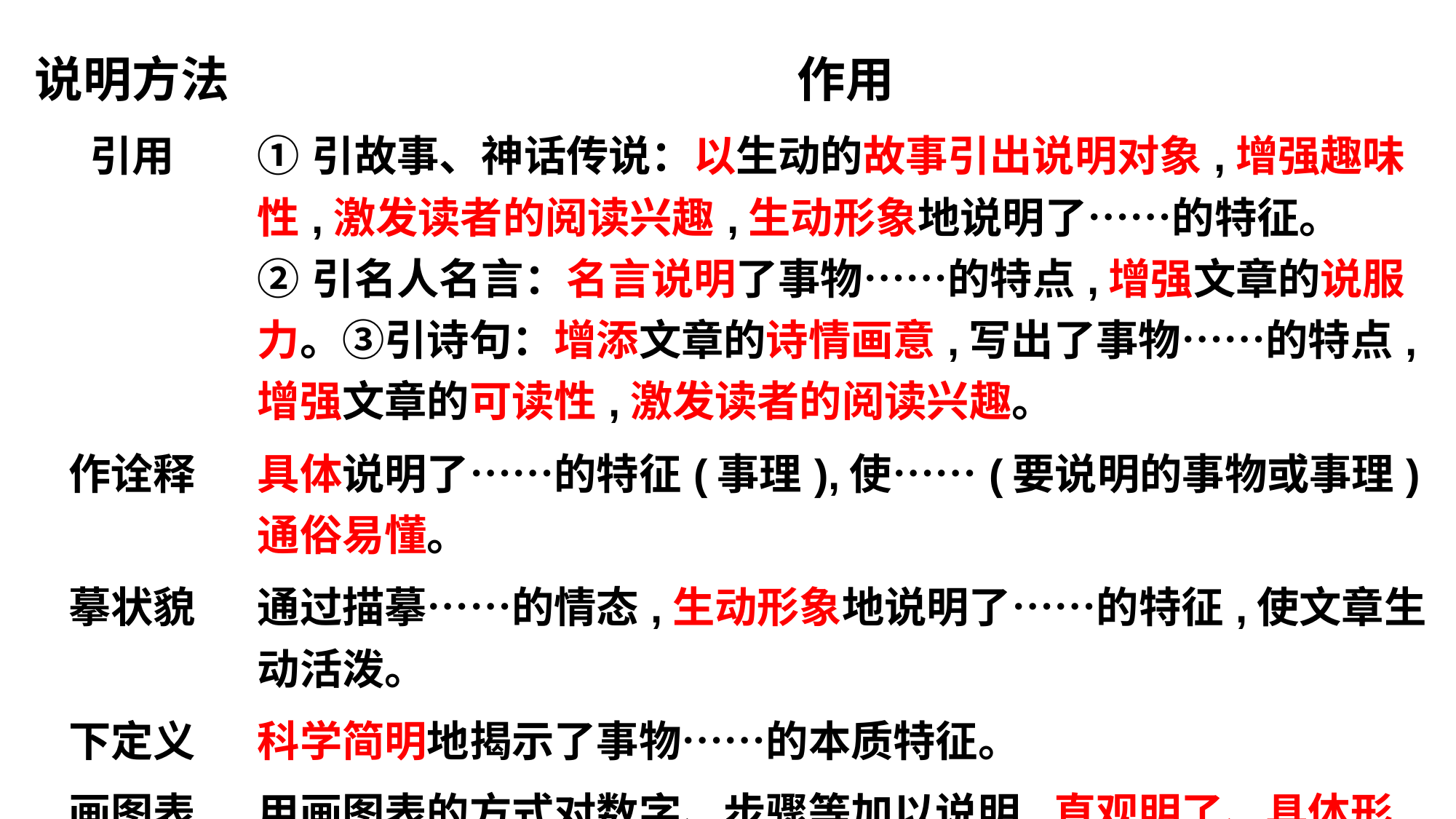

| 说明方法 | 作用 |
| --- | --- |
| 引用 | ①引故事、神话传说：以生动的故事引出说明对象,增强趣味性,激发读者的阅读兴趣,生动形象地说明了……的特征。 ②引名人名言：名言说明了事物……的特点,增强文章的说服力。③引诗句：增添文章的诗情画意,写出了事物……的特点,增强文章的可读性,激发读者的阅读兴趣。 |
| 作诠释 | 具体说明了……的特征(事理),使……(要说明的事物或事理)通俗易懂。 |
| 摹状貌 | 通过描摹……的情态,生动形象地说明了……的特征,使文章生动活泼。 |
| 下定义 | 科学简明地揭示了事物……的本质特征。 |
| 画图表 | 用画图表的方式对数字、步骤等加以说明,直观明了、具体形象地说明了事物(事理)……的特点,使读者一目了然。 |